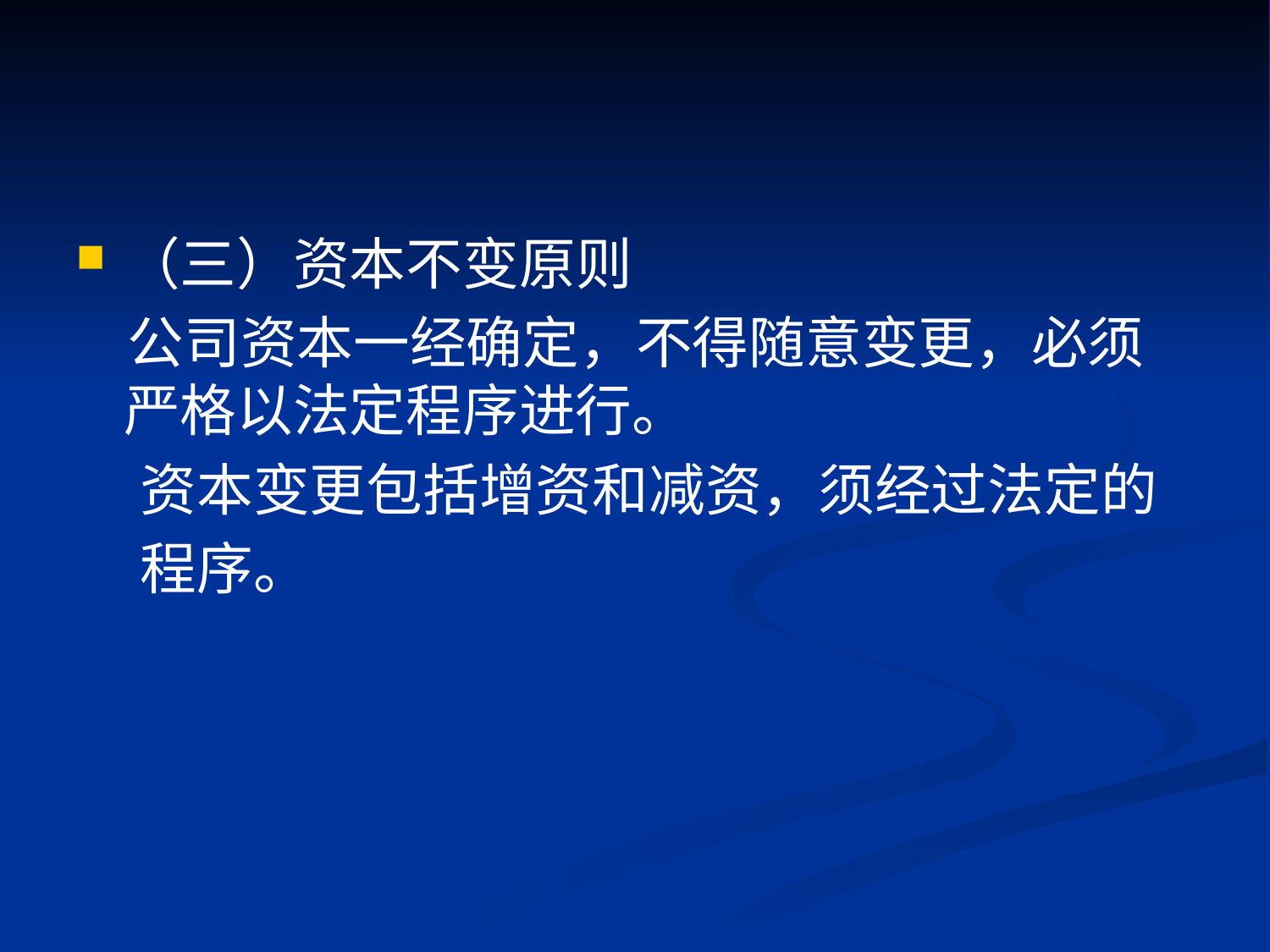

#
（三）资本不变原则
   公司资本一经确定，不得随意变更，必须严格以法定程序进行。
    资本变更包括增资和减资，须经过法定的
    程序。